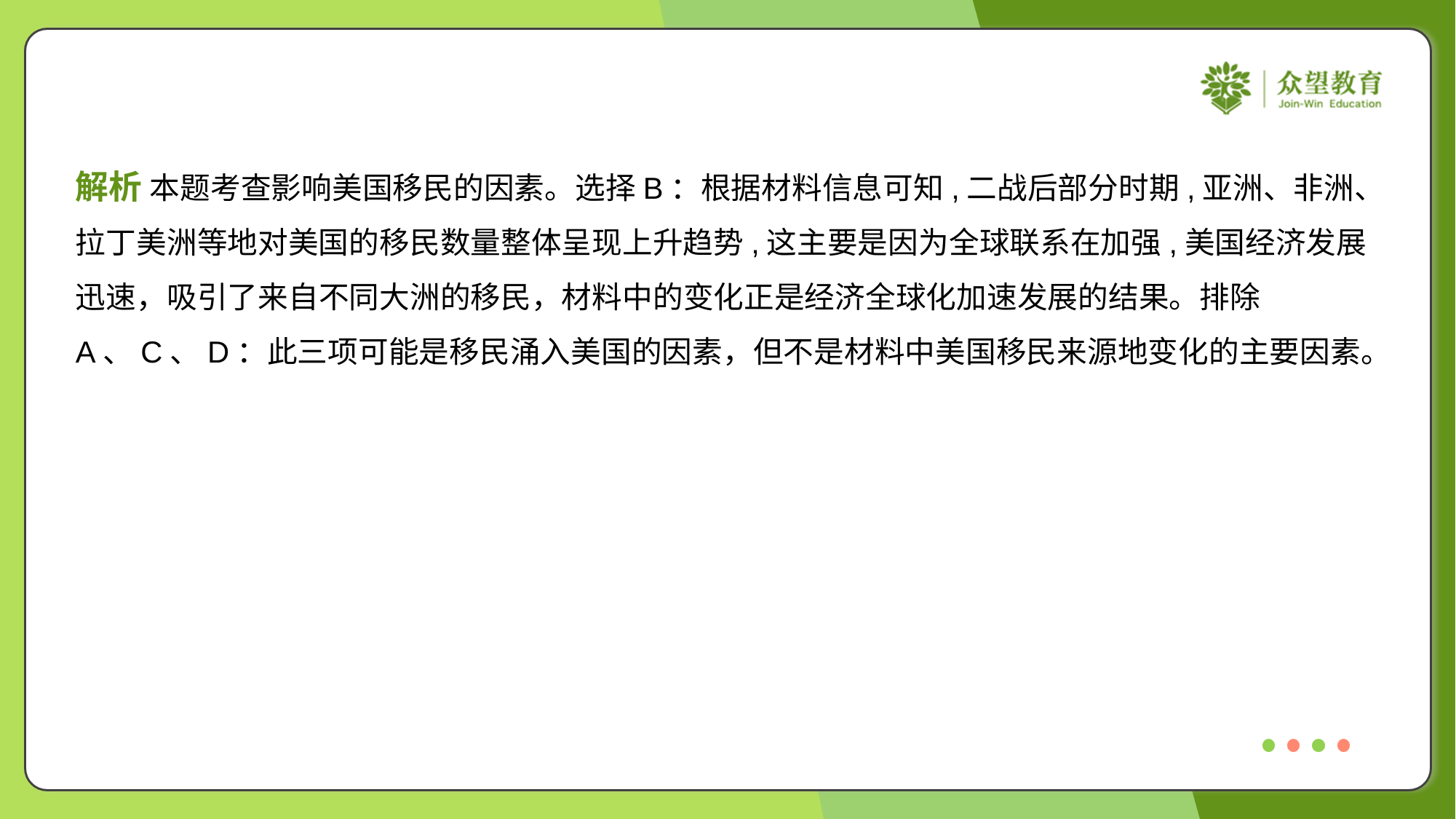

解析 本题考查影响美国移民的因素。选择B：根据材料信息可知,二战后部分时期,亚洲、非洲、拉丁美洲等地对美国的移民数量整体呈现上升趋势,这主要是因为全球联系在加强,美国经济发展迅速，吸引了来自不同大洲的移民，材料中的变化正是经济全球化加速发展的结果。排除A、C、D：此三项可能是移民涌入美国的因素，但不是材料中美国移民来源地变化的主要因素。